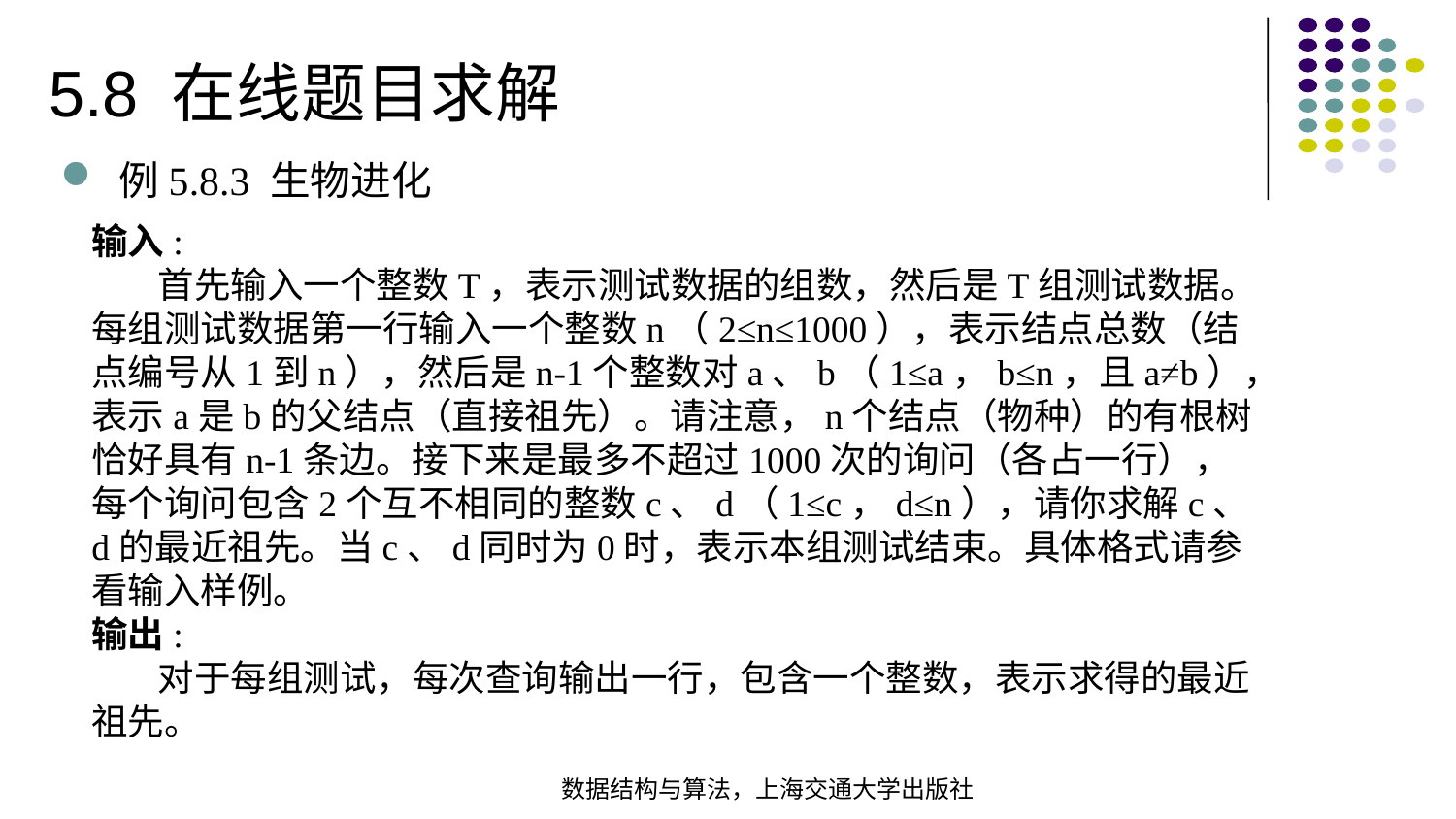

5.8 在线题目求解
例5.8.3 生物进化
输入:
       首先输入一个整数T，表示测试数据的组数，然后是T组测试数据。每组测试数据第一行输入一个整数n（2≤n≤1000），表示结点总数（结点编号从1到n），然后是n-1个整数对a、b（1≤a，b≤n，且a≠b），表示a是b的父结点（直接祖先）。请注意，n个结点（物种）的有根树恰好具有n-1条边。接下来是最多不超过1000次的询问（各占一行），每个询问包含2个互不相同的整数c、d（1≤c，d≤n），请你求解c、d的最近祖先。当c、d同时为0时，表示本组测试结束。具体格式请参看输入样例。
输出:
       对于每组测试，每次查询输出一行，包含一个整数，表示求得的最近祖先。